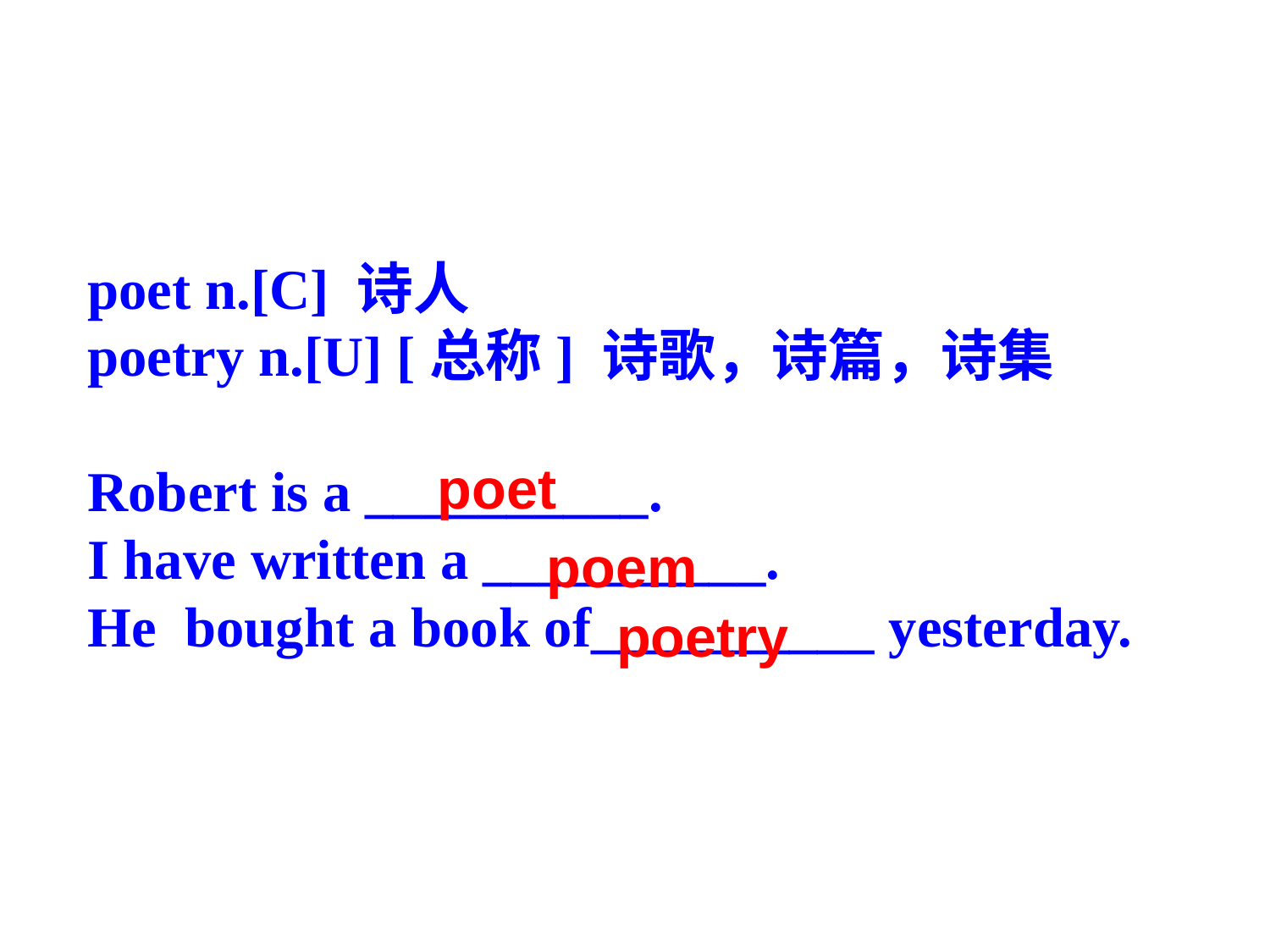

poet n.[C] 诗人
poetry n.[U] [总称] 诗歌，诗篇，诗集

Robert is a __________.
I have written a __________.
He  bought a book of__________ yesterday.

poet
poem
poetry